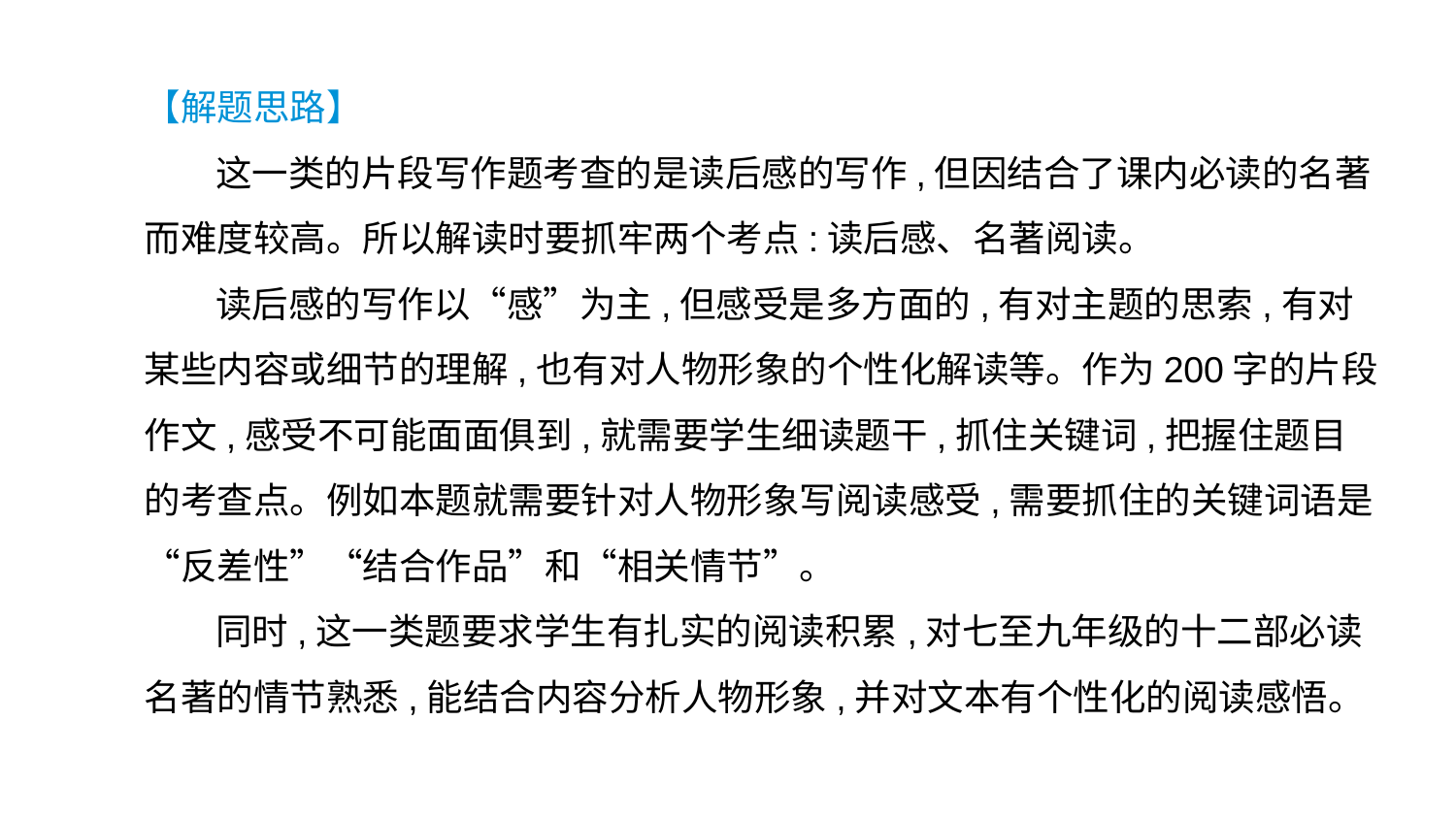

【解题思路】
这一类的片段写作题考查的是读后感的写作,但因结合了课内必读的名著而难度较高。所以解读时要抓牢两个考点:读后感、名著阅读。
读后感的写作以“感”为主,但感受是多方面的,有对主题的思索,有对某些内容或细节的理解,也有对人物形象的个性化解读等。作为200字的片段作文,感受不可能面面俱到,就需要学生细读题干,抓住关键词,把握住题目的考查点。例如本题就需要针对人物形象写阅读感受,需要抓住的关键词语是“反差性”“结合作品”和“相关情节”。
同时,这一类题要求学生有扎实的阅读积累,对七至九年级的十二部必读名著的情节熟悉,能结合内容分析人物形象,并对文本有个性化的阅读感悟。